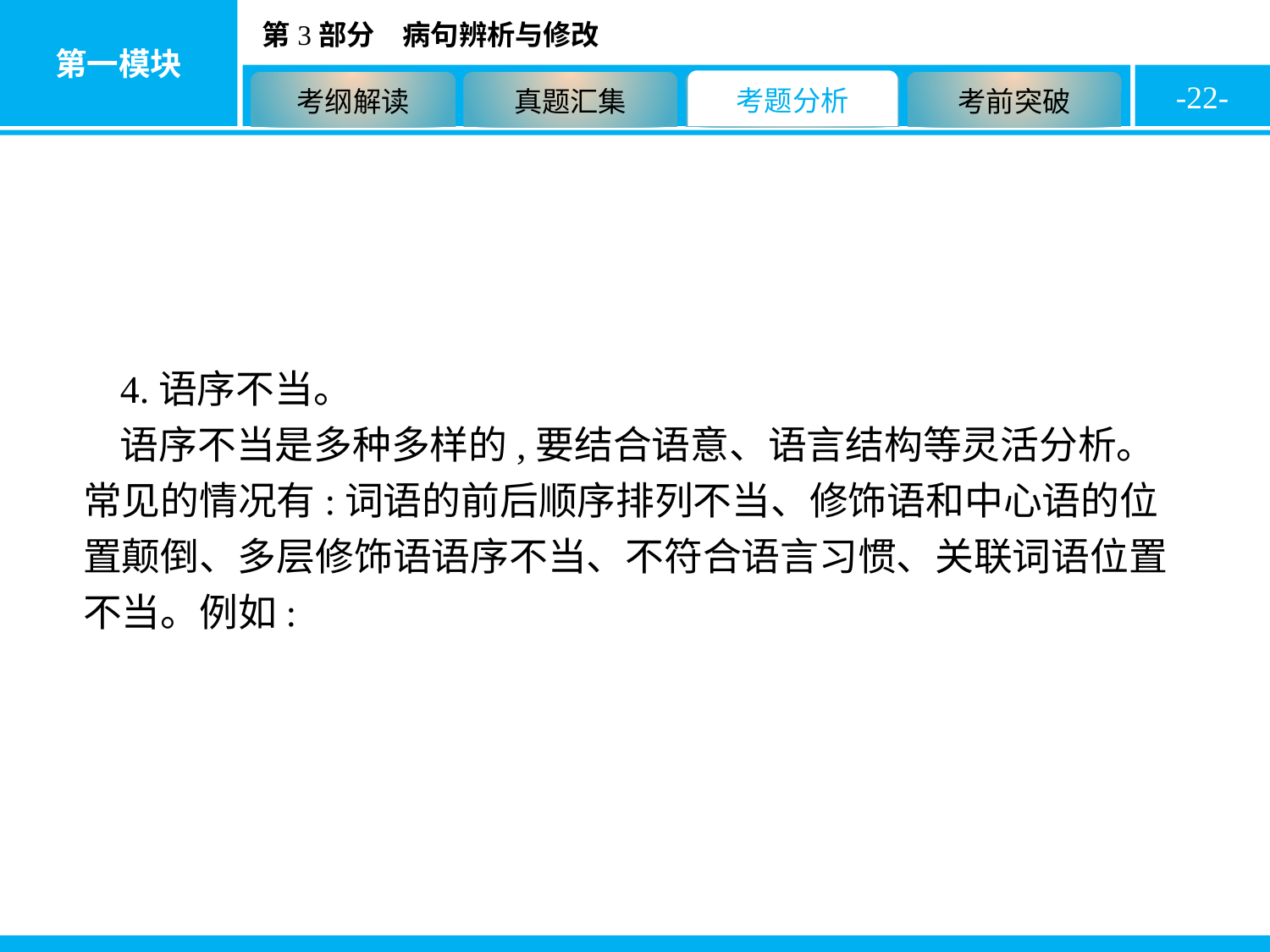

-22-
4.语序不当。
语序不当是多种多样的,要结合语意、语言结构等灵活分析。常见的情况有:词语的前后顺序排列不当、修饰语和中心语的位置颠倒、多层修饰语语序不当、不符合语言习惯、关联词语位置不当。例如: